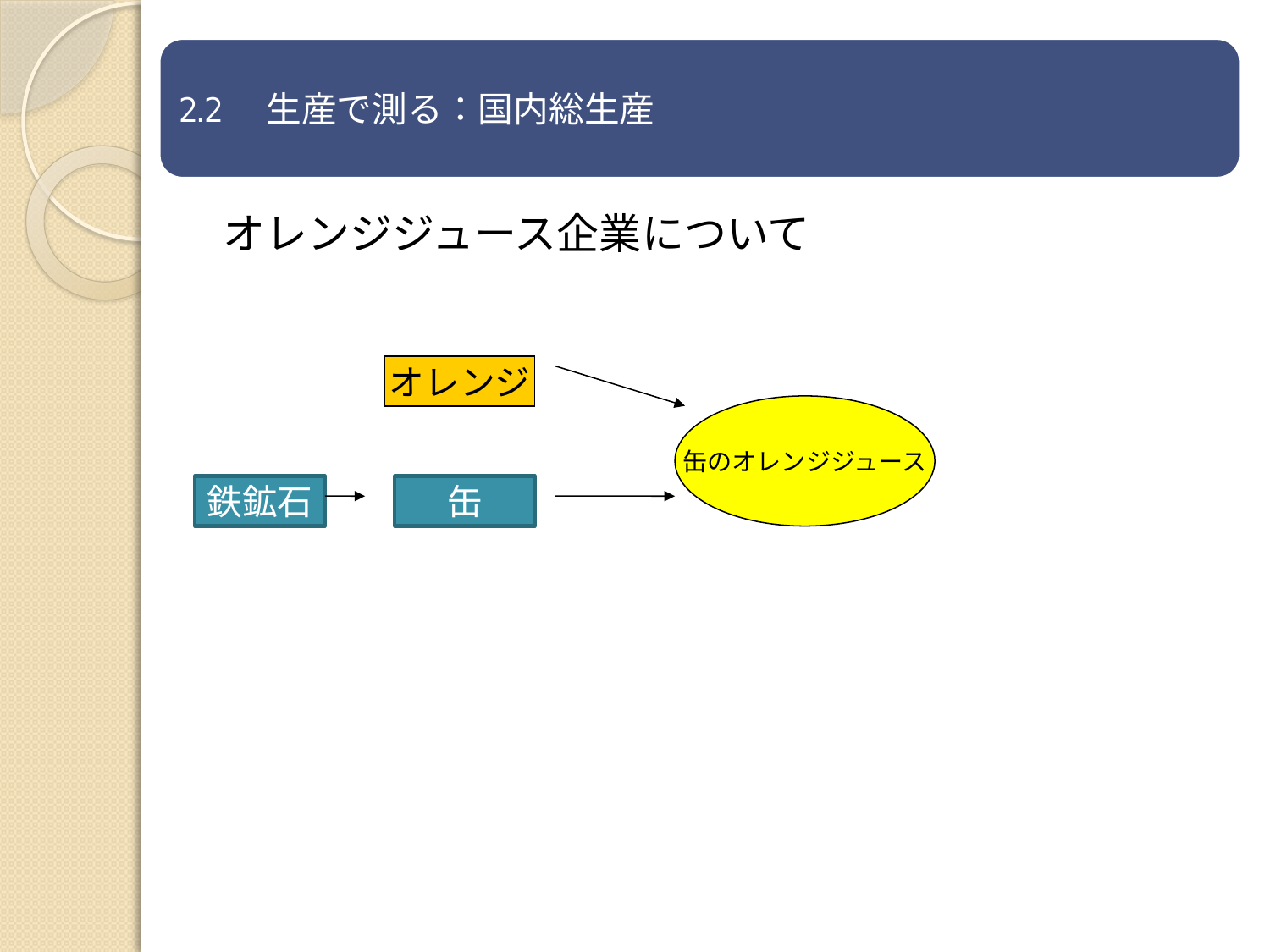

2.2　生産で測る：国内総生産
オレンジジュース企業について

オレンジ

缶のオレンジジュース
鉄鉱石
缶